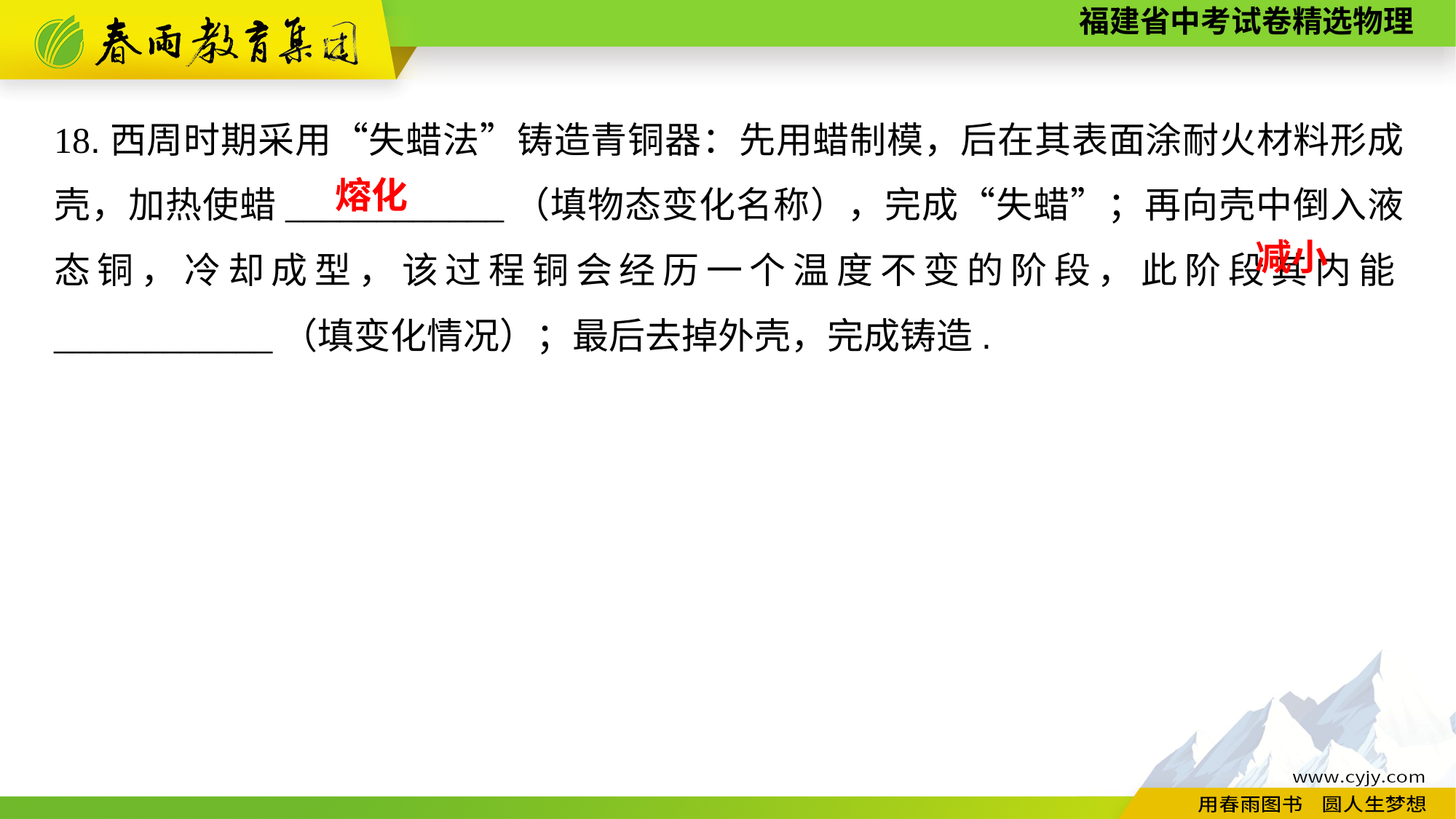

18.西周时期采用“失蜡法”铸造青铜器：先用蜡制模，后在其表面涂耐火材料形成壳，加热使蜡____________（填物态变化名称），完成“失蜡”；再向壳中倒入液态铜，冷却成型，该过程铜会经历一个温度不变的阶段，此阶段其内能____________（填变化情况）；最后去掉外壳，完成铸造.
熔化
减小